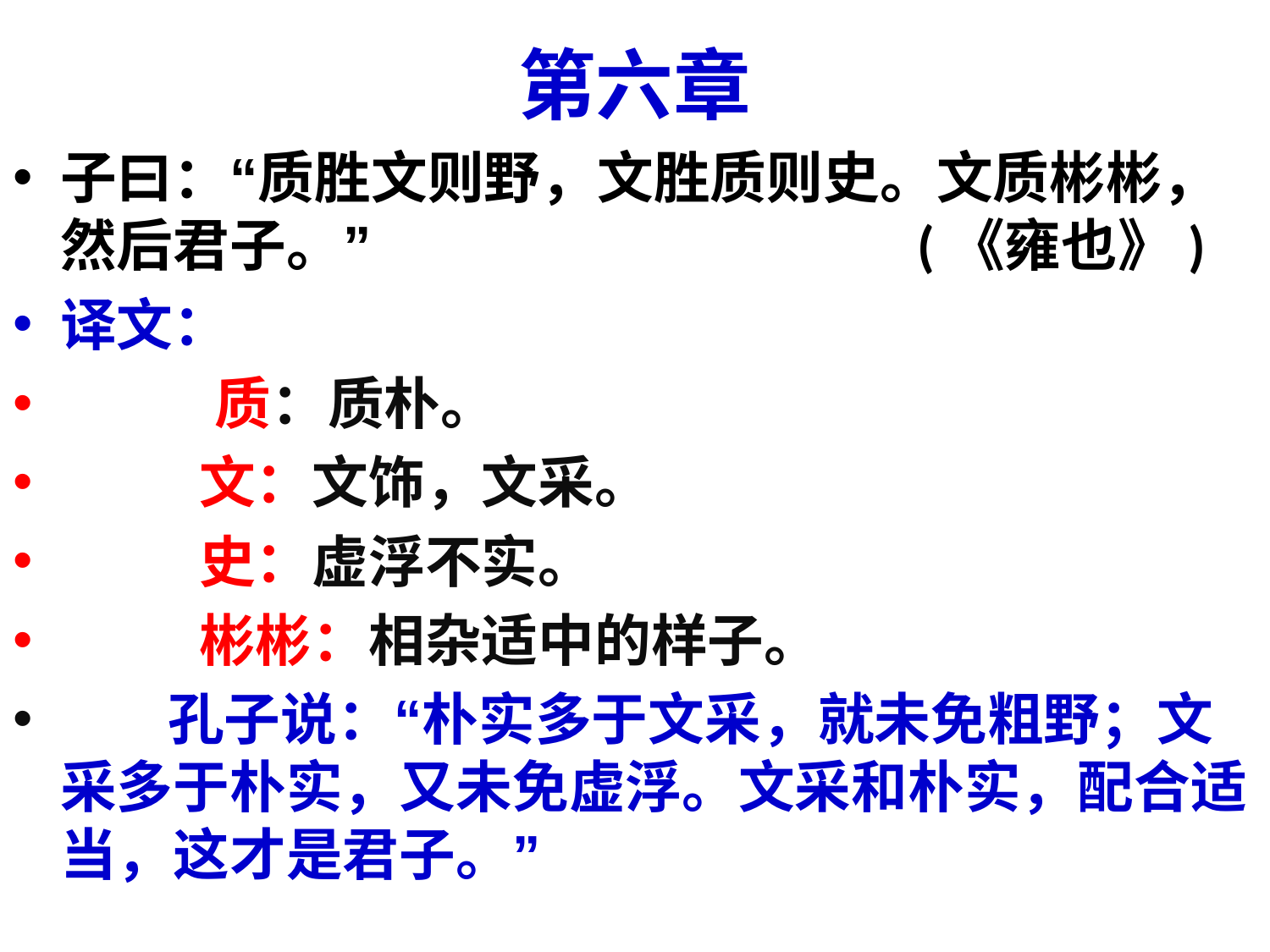

# 第六章
子曰：“质胜文则野，文胜质则史。文质彬彬，然后君子。”                                  (《雍也》)
译文：
         质：质朴。
        文：文饰，文采。
        史：虚浮不实。
        彬彬：相杂适中的样子。
      孔子说：“朴实多于文采，就未免粗野；文采多于朴实，又未免虚浮。文采和朴实，配合适当，这才是君子。”